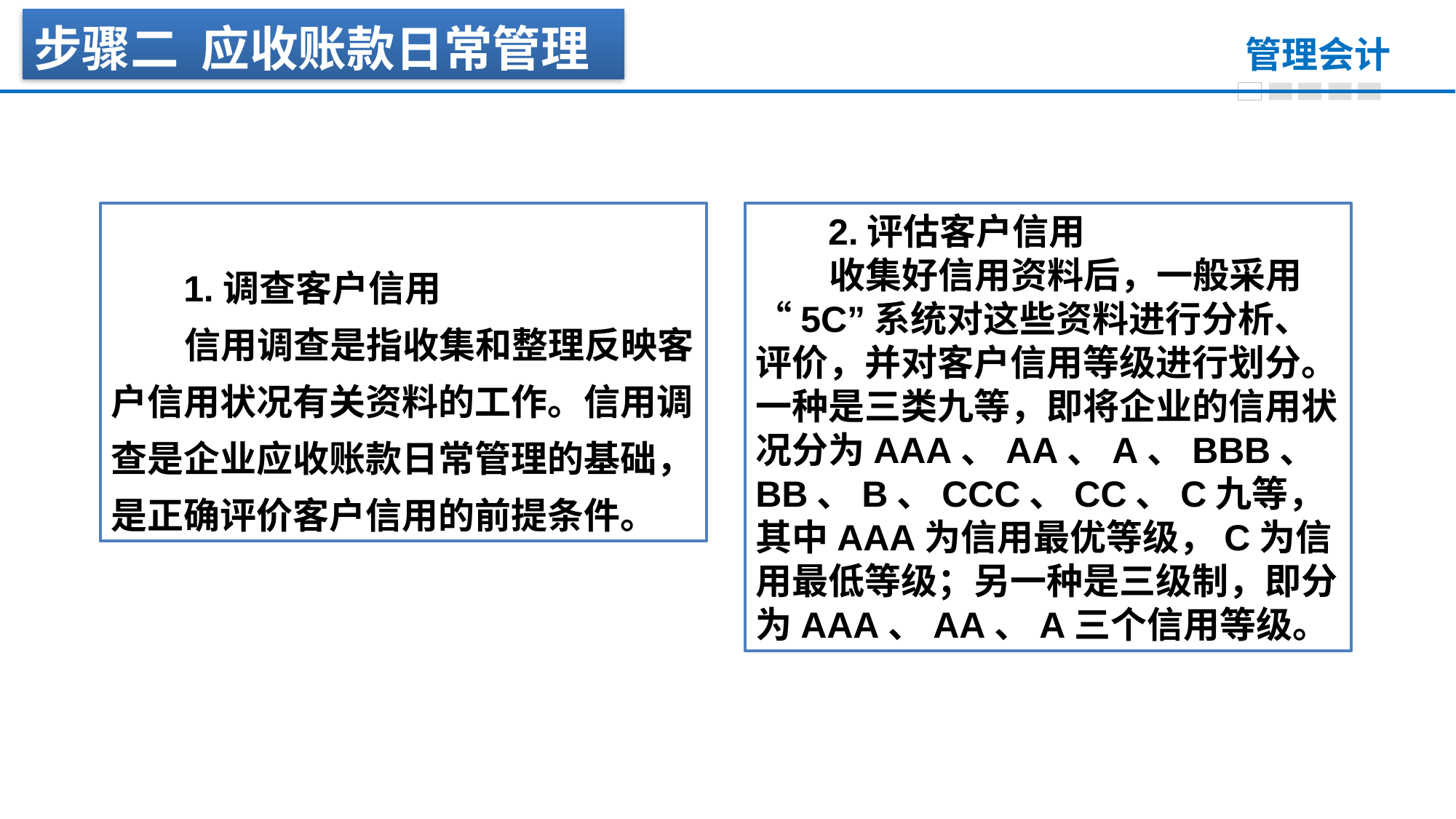

步骤二  应收账款日常管理

    1.调查客户信用
    信用调查是指收集和整理反映客户信用状况有关资料的工作。信用调查是企业应收账款日常管理的基础，是正确评价客户信用的前提条件。
    2.评估客户信用
    收集好信用资料后，一般采用“5C”系统对这些资料进行分析、评价，并对客户信用等级进行划分。一种是三类九等，即将企业的信用状况分为AAA、AA、A、BBB、BB、B、CCC、CC、C九等，其中AAA为信用最优等级，C为信用最低等级；另一种是三级制，即分为AAA、AA、A三个信用等级。